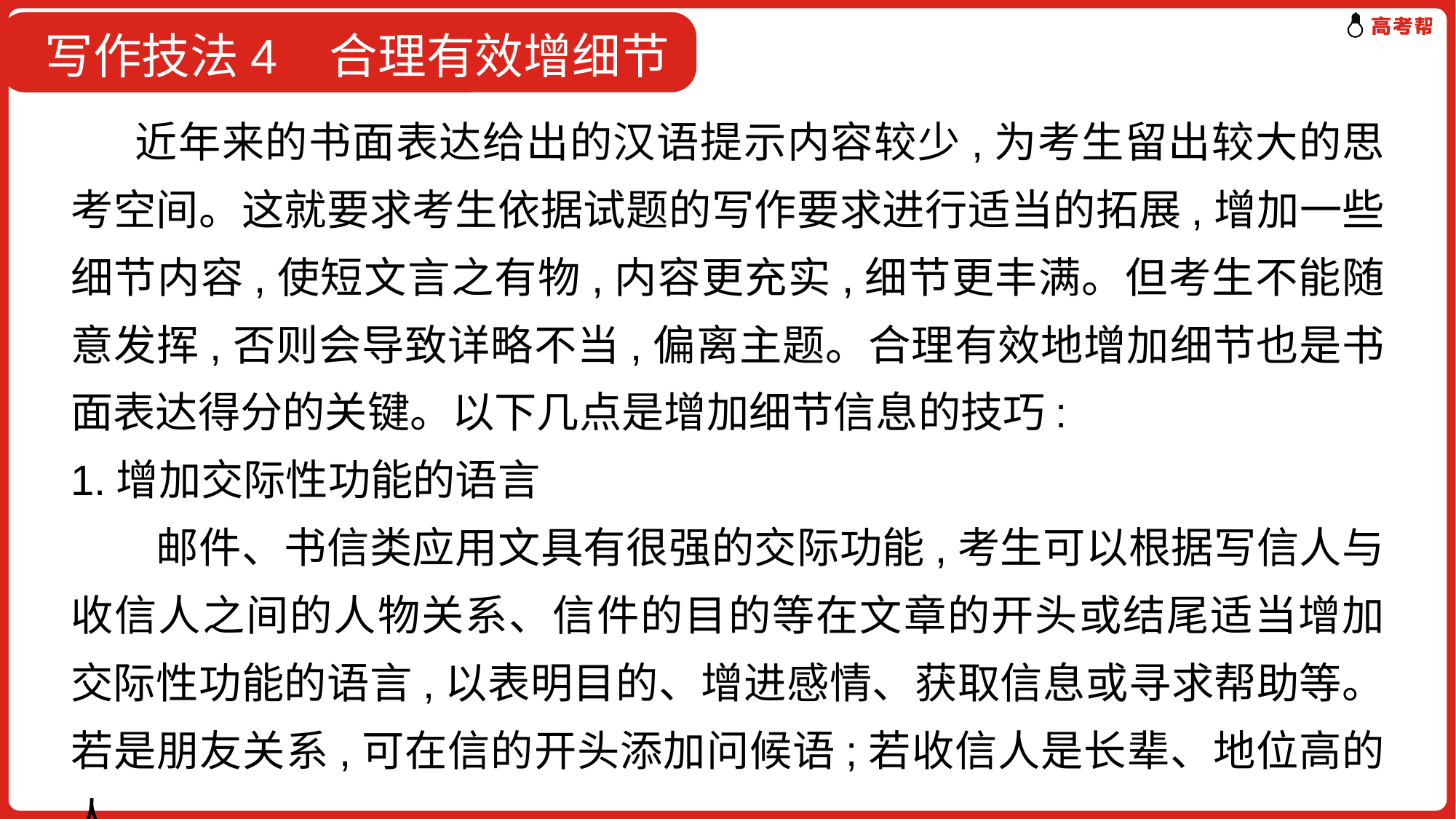

写作技法4   合理有效增细节
     近年来的书面表达给出的汉语提示内容较少,为考生留出较大的思考空间。这就要求考生依据试题的写作要求进行适当的拓展,增加一些细节内容,使短文言之有物,内容更充实,细节更丰满。但考生不能随意发挥,否则会导致详略不当,偏离主题。合理有效地增加细节也是书面表达得分的关键。以下几点是增加细节信息的技巧:
1.增加交际性功能的语言
　　邮件、书信类应用文具有很强的交际功能,考生可以根据写信人与收信人之间的人物关系、信件的目的等在文章的开头或结尾适当增加交际性功能的语言,以表明目的、增进感情、获取信息或寻求帮助等。若是朋友关系,可在信的开头添加问候语;若收信人是长辈、地位高的人